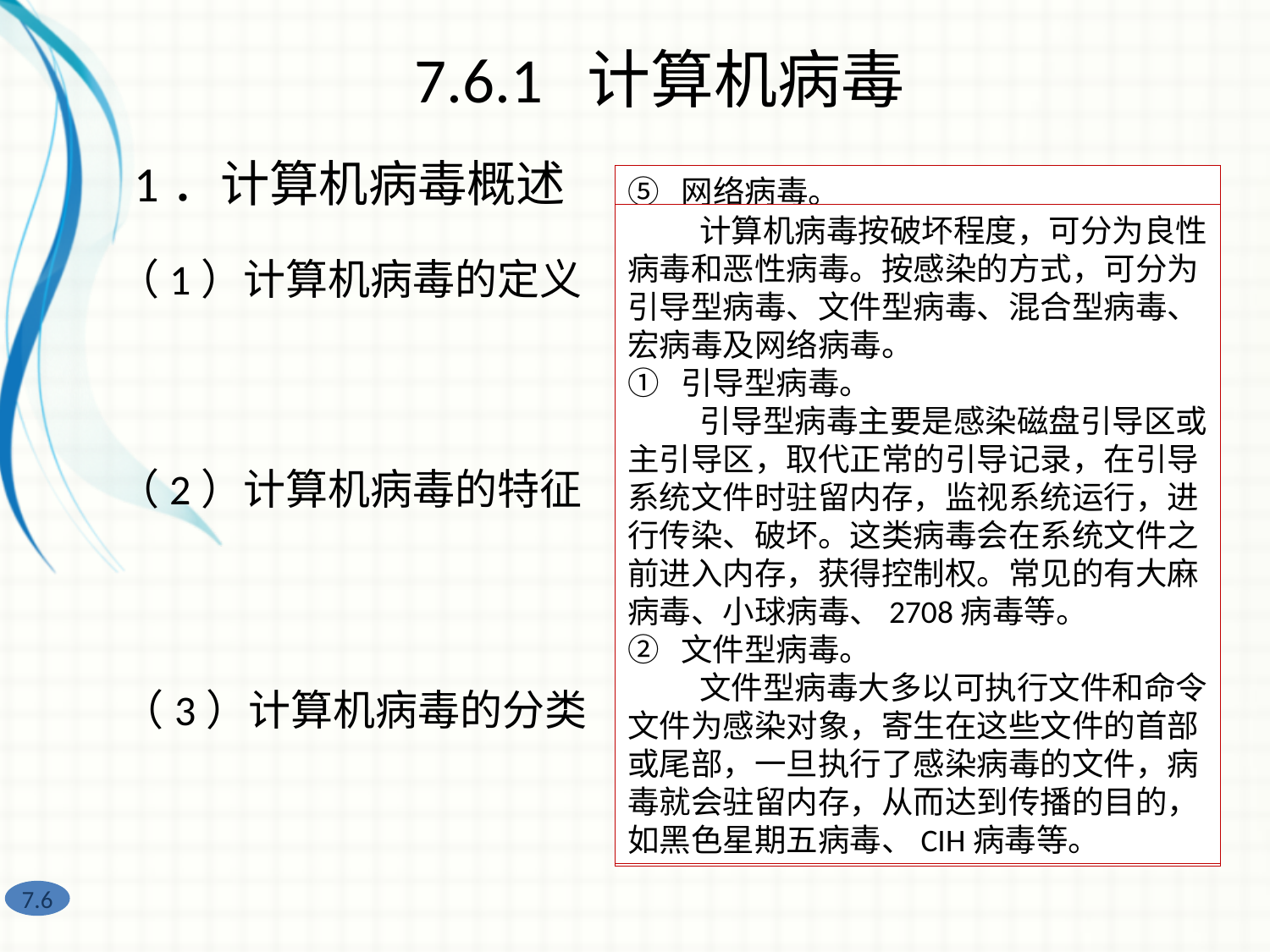

7.6.1  计算机病毒
1．计算机病毒概述
⑤  网络病毒。
         网络病毒是在网络中传播的计算机病毒。它具有传播速度快、传播面广、破坏性强、清除难度大等特点，一般分为两大类：蠕虫病毒和木马病毒。
         蠕虫病毒能将自身功能的拷贝或自身的某些部分，通过网络传播到其他的计算机系统中。网络的发展使得蠕虫病毒可以在短时间内蔓延整个网络，造成网络瘫痪。例如，熊猫烧香病毒就是一种蠕虫病毒的变种。
         木马病毒是目前比较流行的病毒文件。与一般的病毒不同，它不会自我繁殖，也并不“刻意”地去感染其他文件，而是通过将自身伪装，吸引用户下载执行，向施种木马者提供打开被种者计算机的门户，使施种者可以任意毁坏、窃取被种者的文件，甚至远程操控被种者的计算机。
         计算机病毒按破坏程度，可分为良性病毒和恶性病毒。按感染的方式，可分为引导型病毒、文件型病毒、混合型病毒、宏病毒及网络病毒。
①  引导型病毒。
         引导型病毒主要是感染磁盘引导区或主引导区，取代正常的引导记录，在引导系统文件时驻留内存，监视系统运行，进行传染、破坏。这类病毒会在系统文件之前进入内存，获得控制权。常见的有大麻病毒、小球病毒、2708病毒等。
②  文件型病毒。
         文件型病毒大多以可执行文件和命令文件为感染对象，寄生在这些文件的首部或尾部，一旦执行了感染病毒的文件，病毒就会驻留内存，从而达到传播的目的，如黑色星期五病毒、CIH病毒等。
（1）计算机病毒的定义
③  混合型病毒。
         混合型病毒既可以感染磁盘引导区又可以感染可执行文件，从而扩大了传染途径。常见的有新世纪病毒、Flip病毒、One half病毒等。
④  宏病毒。
         宏病毒是一种寄存在Microsoft Office文档或模板的宏中的计算机病毒。带有病毒的文档被操作时，其中的宏病毒就被激活，进行破坏和传播。宏病毒可以使文档不能打印、封闭或改变文件名或存储路径、删除或复制文件、无法正常编辑文件等。如台湾1号病毒就是宏病毒。
（2）计算机病毒的特征
（3）计算机病毒的分类